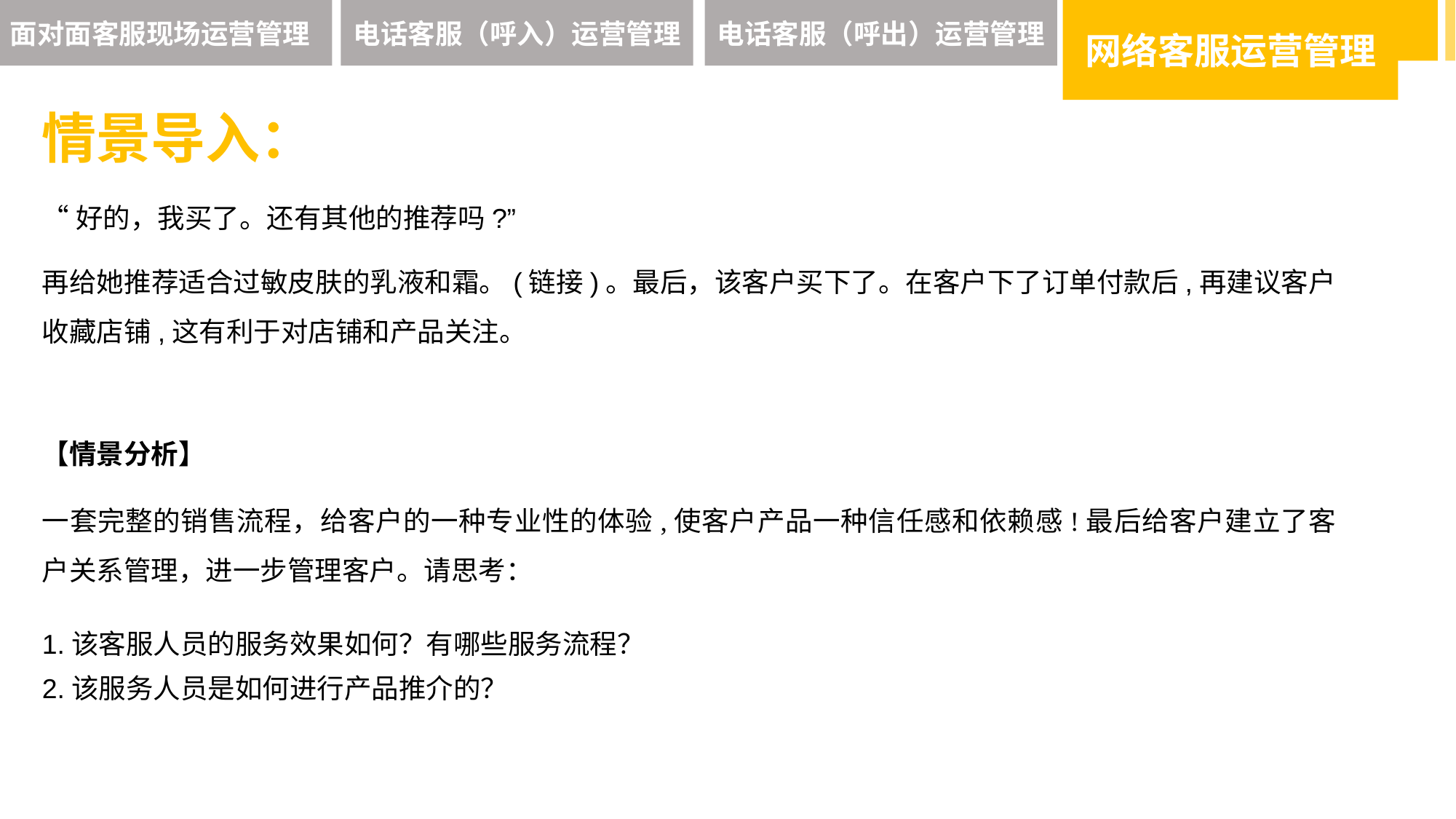

面对面客服现场运营管理
电话客服（呼入）运营管理
电话客服（呼出）运营管理
网络客服运营管理

情景导入：
“好的，我买了。还有其他的推荐吗?”
再给她推荐适合过敏皮肤的乳液和霜。(链接)。最后，该客户买下了。在客户下了订单付款后,再建议客户收藏店铺,这有利于对店铺和产品关注。

【情景分析】
一套完整的销售流程，给客户的一种专业性的体验,使客户产品一种信任感和依赖感!最后给客户建立了客户关系管理，进一步管理客户。请思考：
1.该客服人员的服务效果如何？有哪些服务流程？
2.该服务人员是如何进行产品推介的？